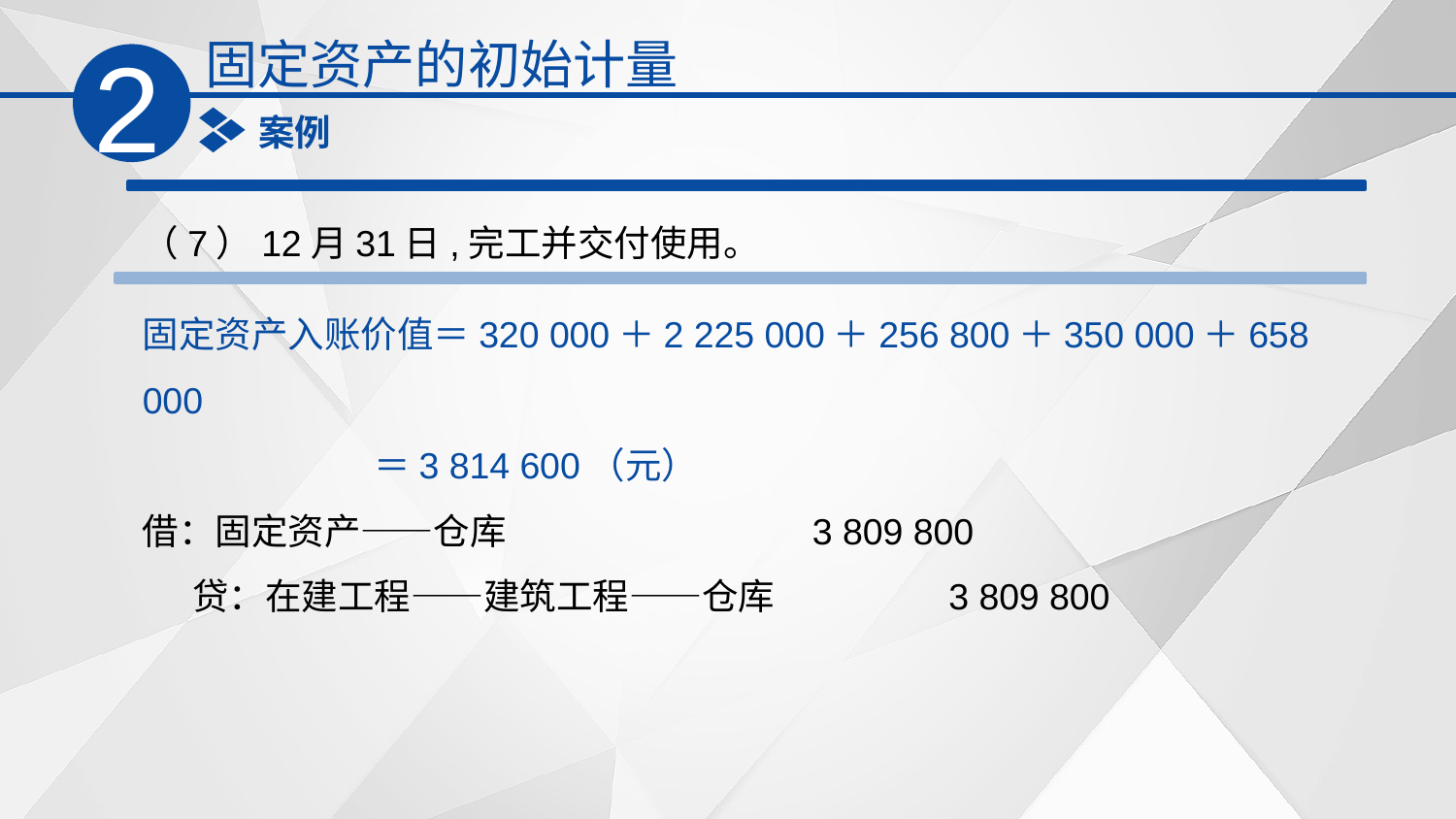

固定资产的初始计量
2

案例

（7）12月31日,完工并交付使用。

固定资产入账价值＝320 000＋2 225 000＋256 800＋350 000＋658 000
                           ＝3 814 600（元）
借：固定资产——仓库                                    3 809 800
     贷：在建工程——建筑工程——仓库                    3 809 800